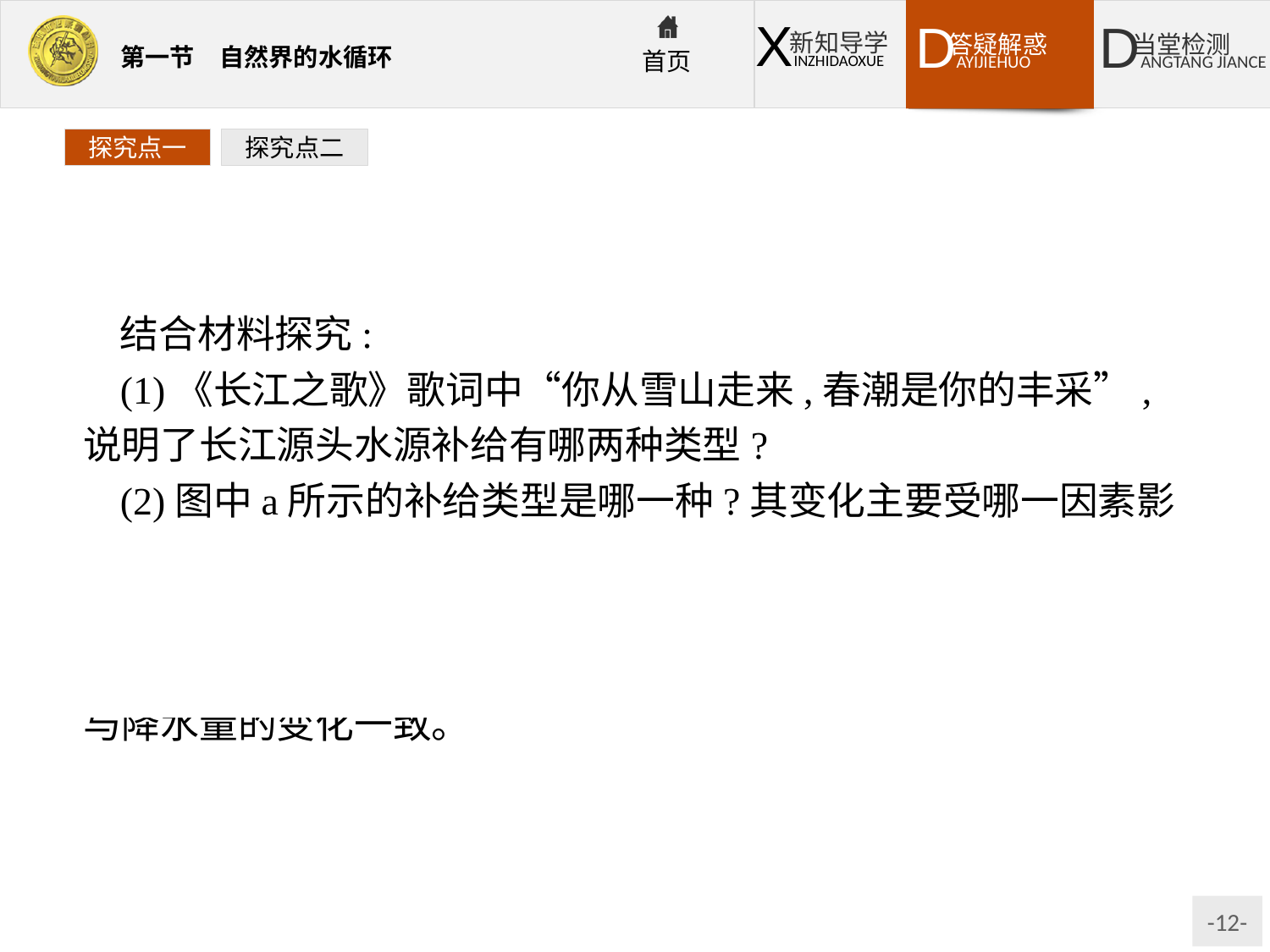

探究点一
探究点二
结合材料探究:
(1)《长江之歌》歌词中“你从雪山走来,春潮是你的丰采”,说明了长江源头水源补给有哪两种类型?
(2)图中a所示的补给类型是哪一种?其变化主要受哪一因素影响?
提示:(1)冰川融水和季节性积雪融水补给。
(2)雨水补给。雨水补给是长江最主要的补给形式,其流量变化与降水量的变化一致。